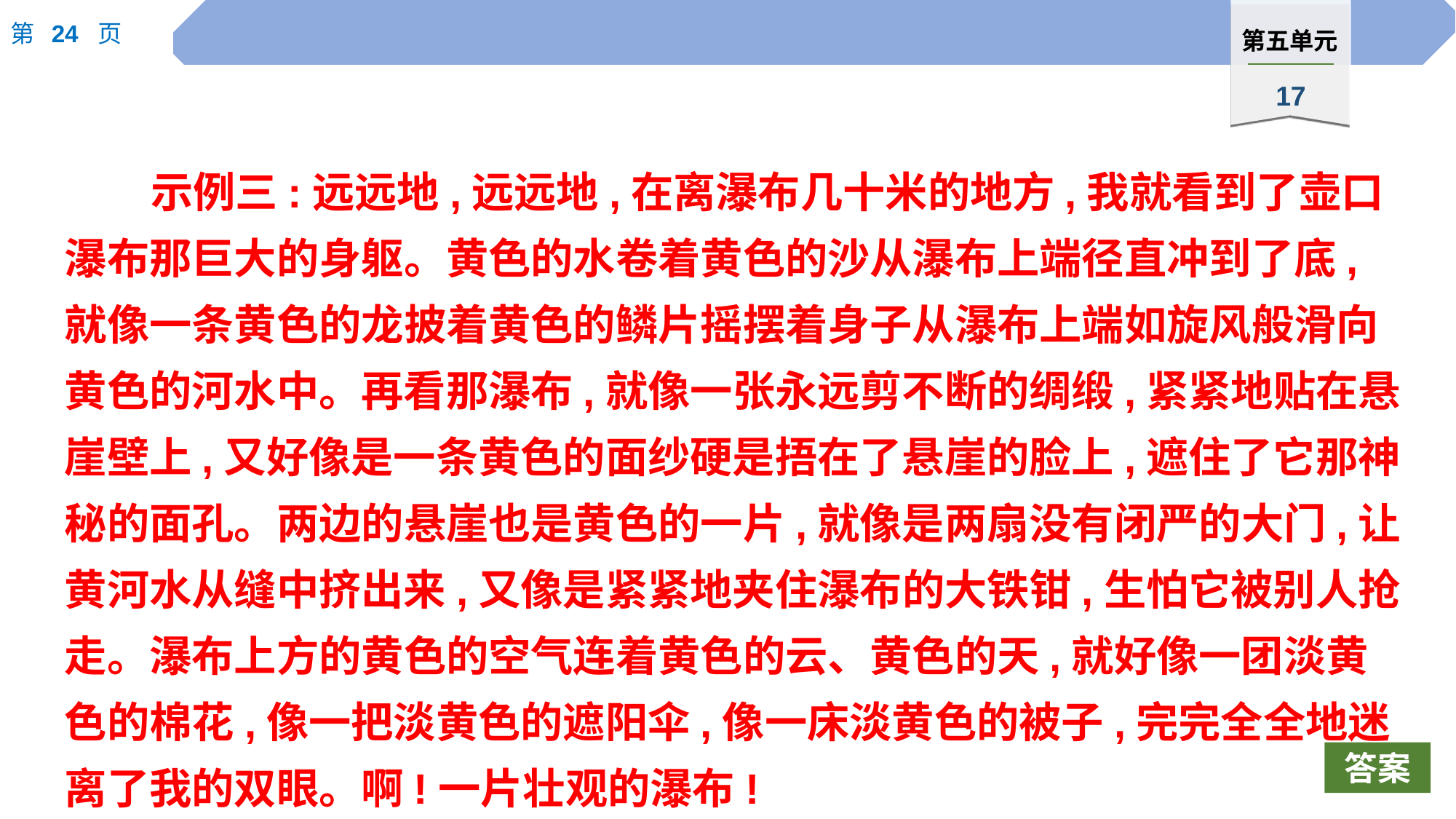

示例三:远远地,远远地,在离瀑布几十米的地方,我就看到了壶口瀑布那巨大的身躯。黄色的水卷着黄色的沙从瀑布上端径直冲到了底,就像一条黄色的龙披着黄色的鳞片摇摆着身子从瀑布上端如旋风般滑向黄色的河水中。再看那瀑布,就像一张永远剪不断的绸缎,紧紧地贴在悬崖壁上,又好像是一条黄色的面纱硬是捂在了悬崖的脸上,遮住了它那神秘的面孔。两边的悬崖也是黄色的一片,就像是两扇没有闭严的大门,让黄河水从缝中挤出来,又像是紧紧地夹住瀑布的大铁钳,生怕它被别人抢走。瀑布上方的黄色的空气连着黄色的云、黄色的天,就好像一团淡黄色的棉花,像一把淡黄色的遮阳伞,像一床淡黄色的被子,完完全全地迷离了我的双眼。啊!一片壮观的瀑布!
答案